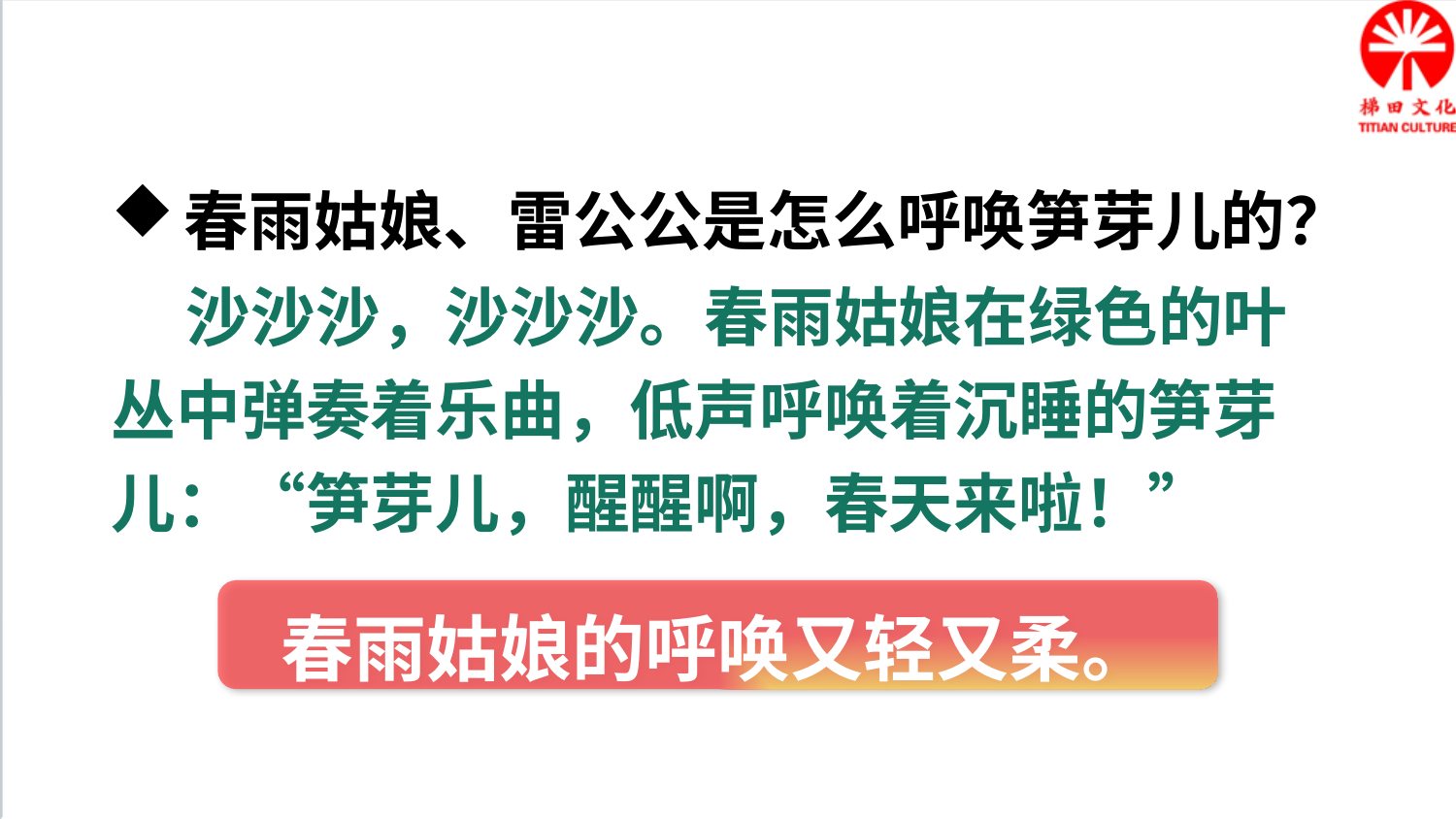

春雨姑娘、雷公公是怎么呼唤笋芽儿的？
    沙沙沙，沙沙沙。春雨姑娘在绿色的叶丛中弹奏着乐曲，低声呼唤着沉睡的笋芽儿：“笋芽儿，醒醒啊，春天来啦！”
春雨姑娘的呼唤又轻又柔。